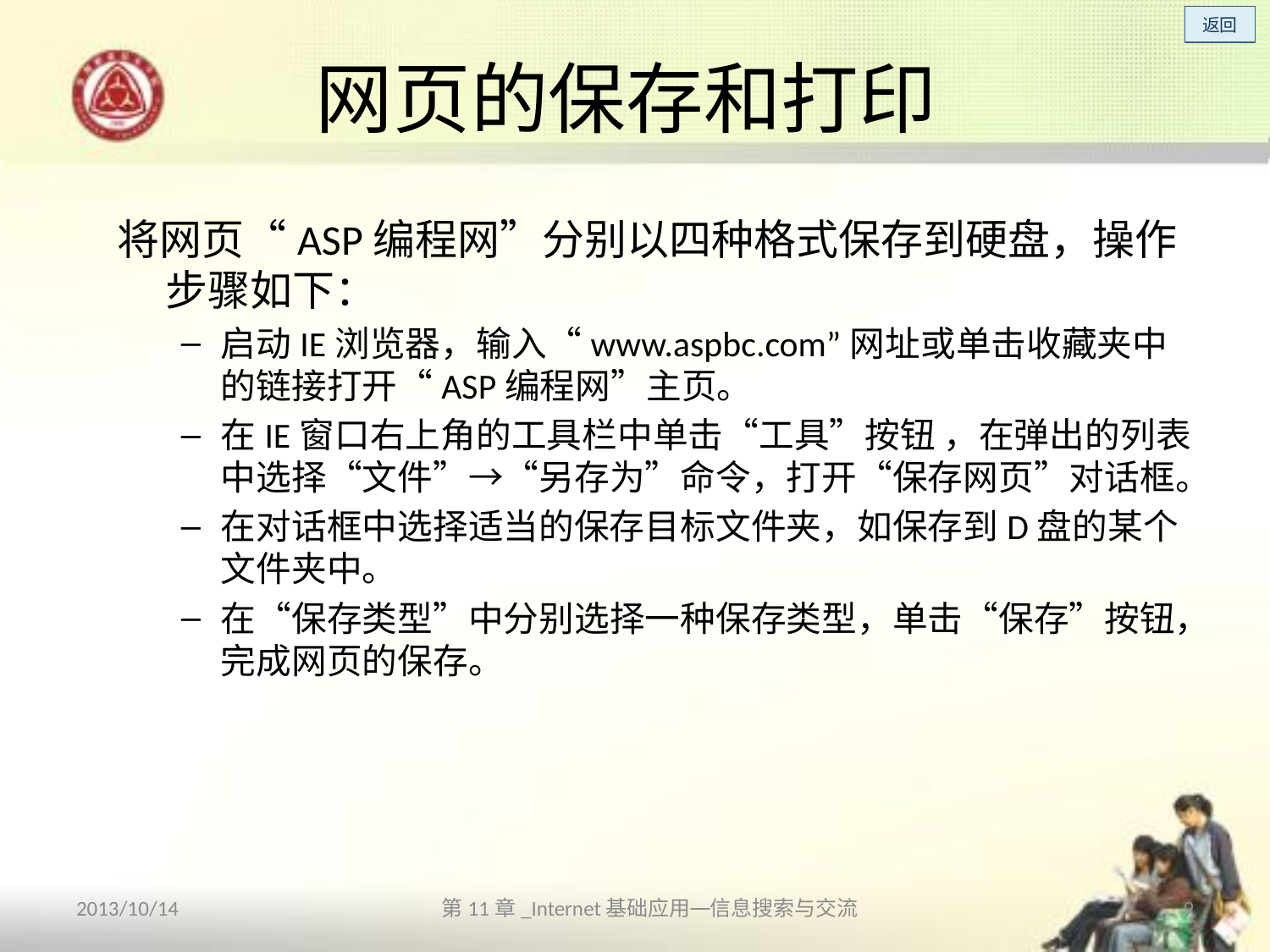

# 网页的保存和打印
将网页“ASP编程网”分别以四种格式保存到硬盘，操作步骤如下：
启动IE浏览器，输入“www.aspbc.com”网址或单击收藏夹中的链接打开“ASP编程网”主页。
在IE窗口右上角的工具栏中单击“工具”按钮 ，在弹出的列表中选择“文件”→“另存为”命令，打开“保存网页”对话框。
在对话框中选择适当的保存目标文件夹，如保存到D盘的某个文件夹中。
在“保存类型”中分别选择一种保存类型，单击“保存”按钮，完成网页的保存。

2013/10/14
第11章_Internet基础应用—信息搜索与交流
9